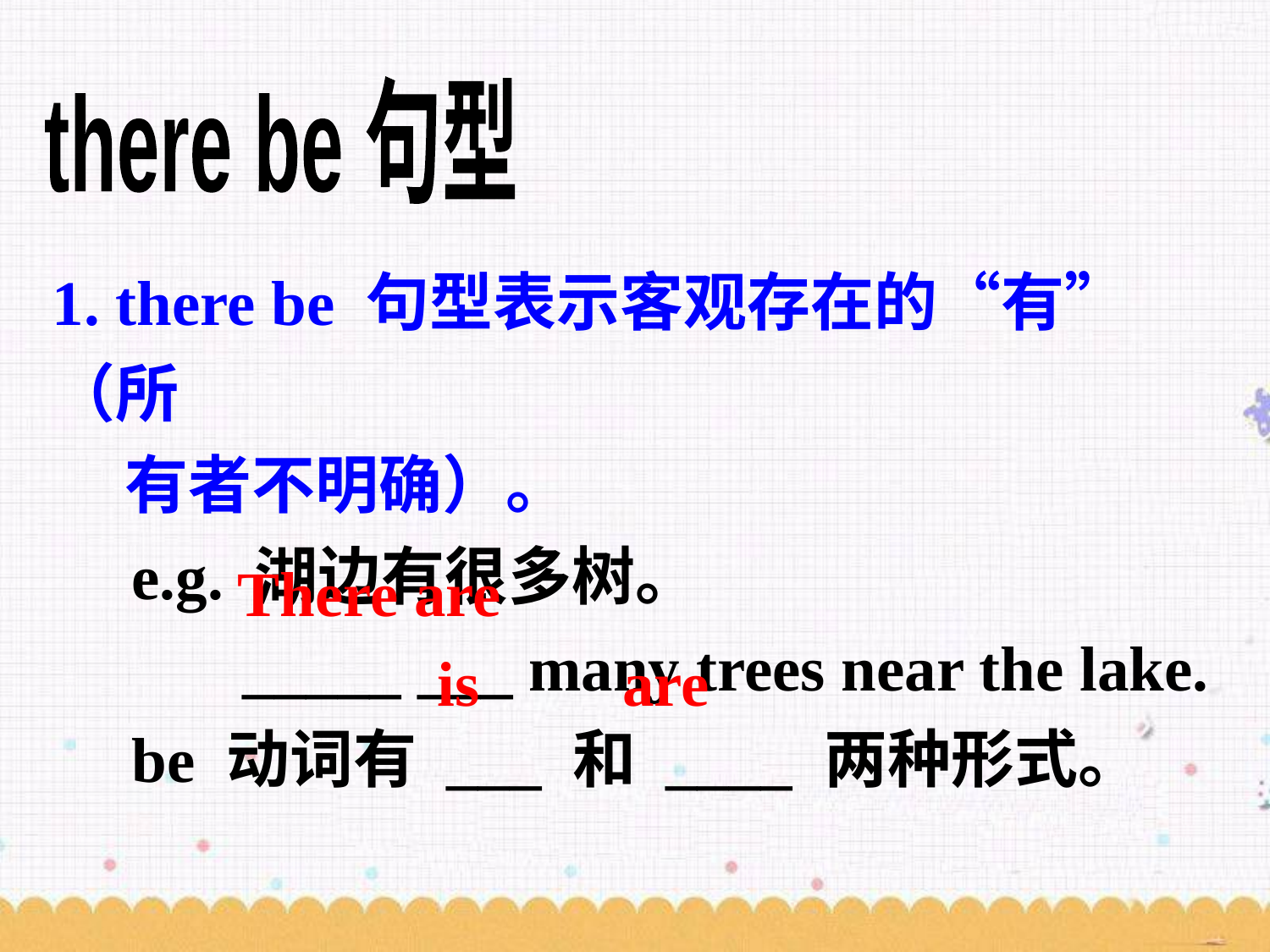

there be 句型

1. there be 句型表示客观存在的“有”（所
    有者不明确）。
     e.g. 湖边有很多树。
            _____ ___ many trees near the lake.
     be 动词有 ___ 和 ____ 两种形式。
There are
is         are